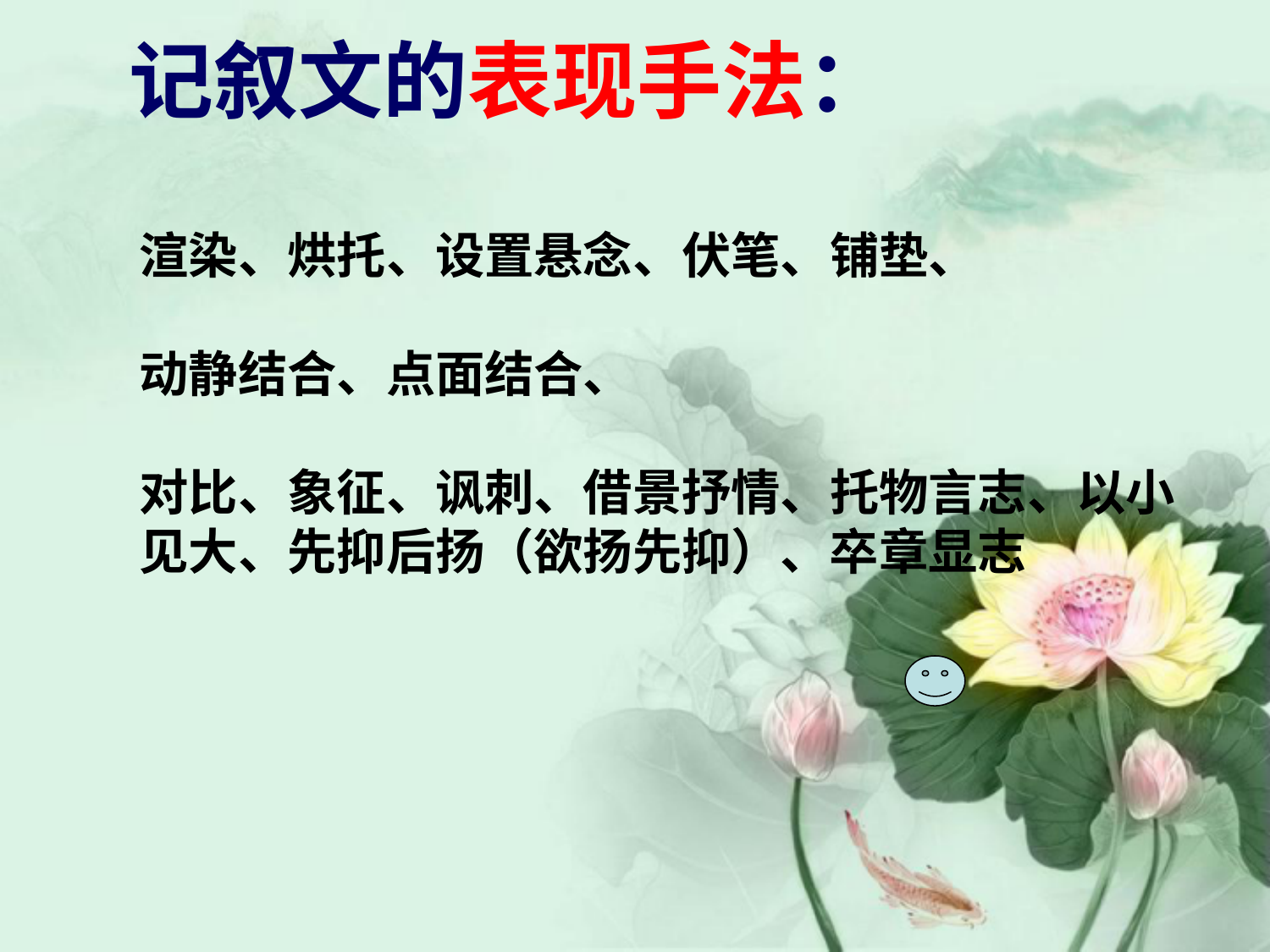

记叙文的表现手法：

渲染、烘托、设置悬念、伏笔、铺垫、

动静结合、点面结合、

对比、象征、讽刺、借景抒情、托物言志、以小见大、先抑后扬（欲扬先抑）、卒章显志